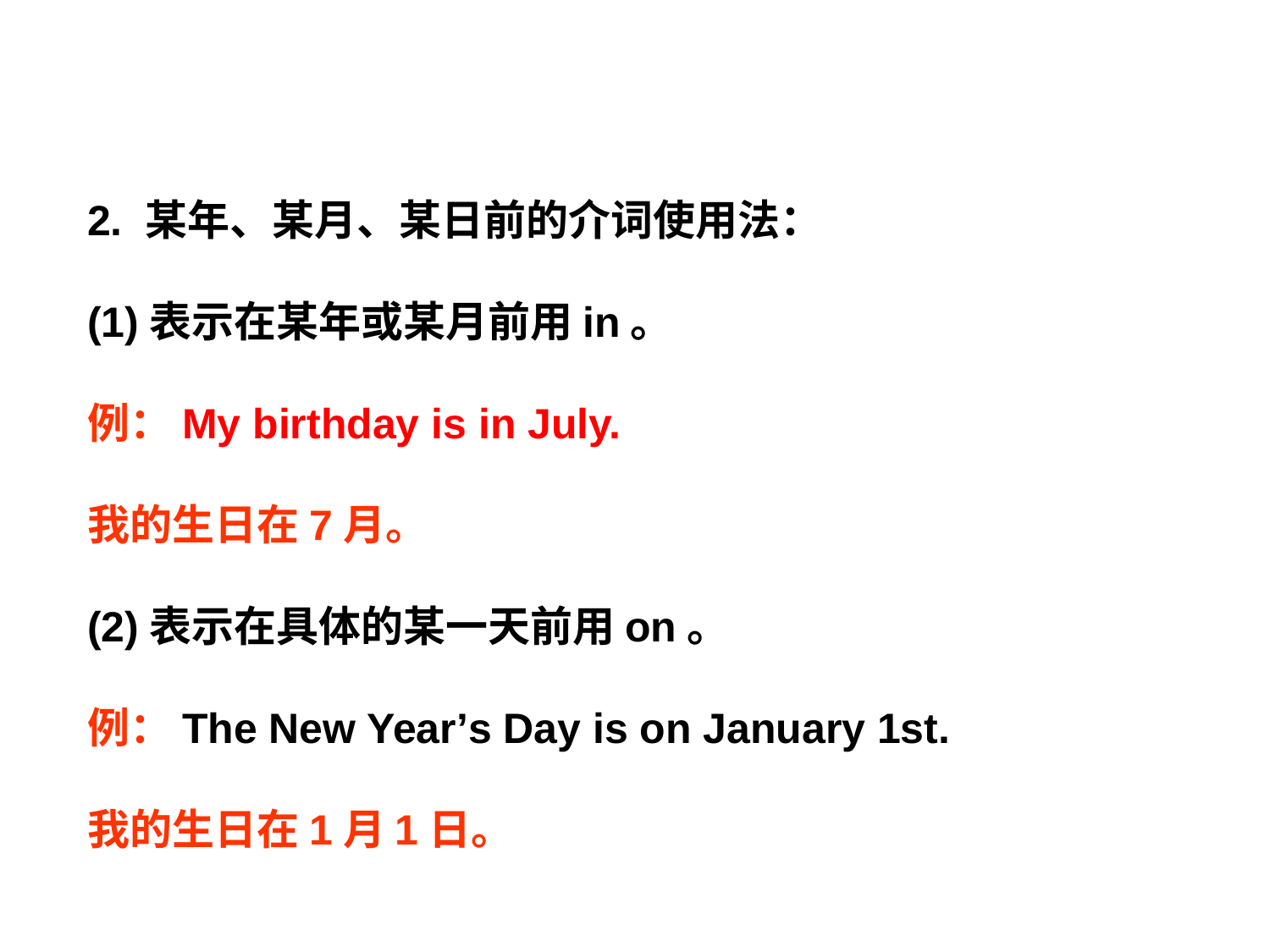

2. 某年、某月、某日前的介词使用法：
(1)表示在某年或某月前用in。
例：My birthday is in July.
我的生日在7月。
(2)表示在具体的某一天前用on。
例：The New Year’s Day is on January 1st.
我的生日在1月1日。